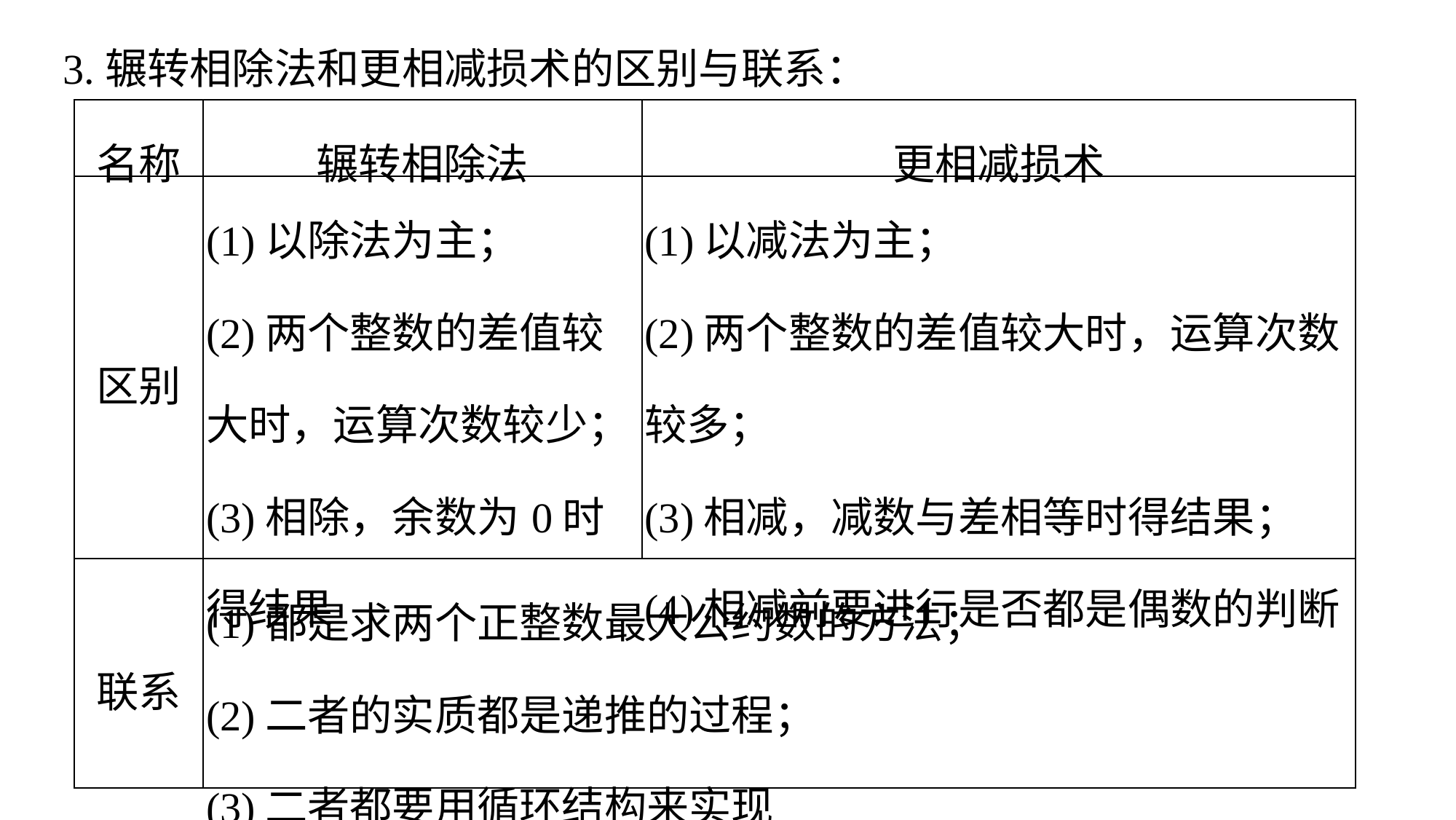

3.辗转相除法和更相减损术的区别与联系：
| 名称 | 辗转相除法 | 更相减损术 |
| --- | --- | --- |
| 区别 | (1)以除法为主； (2)两个整数的差值较大时，运算次数较少； (3)相除，余数为0时得结果 | (1)以减法为主； (2)两个整数的差值较大时，运算次数较多； (3)相减，减数与差相等时得结果； (4)相减前要进行是否都是偶数的判断 |
| 联系 | (1)都是求两个正整数最大公约数的方法； (2)二者的实质都是递推的过程； (3)二者都要用循环结构来实现 |  |